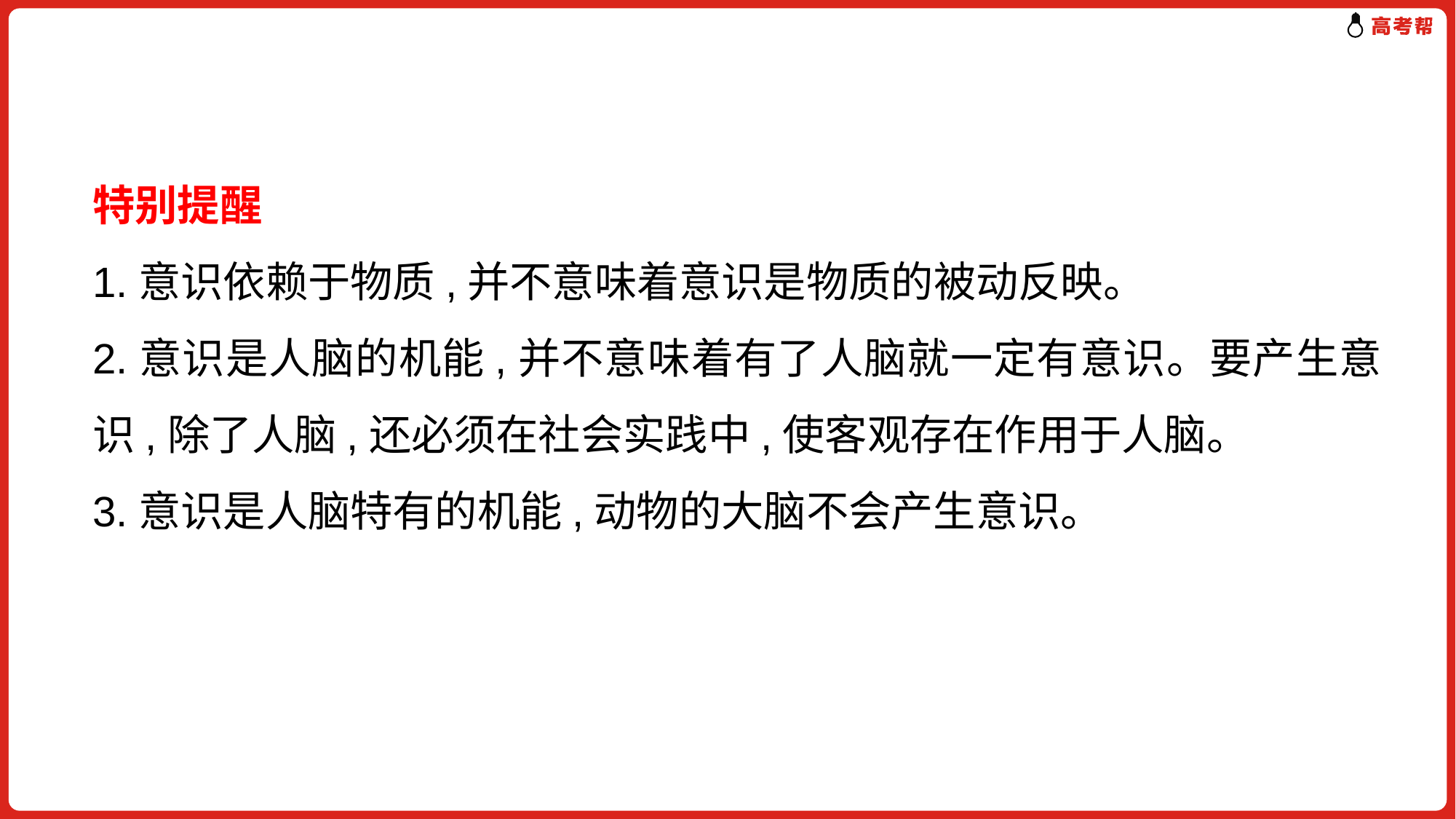

特别提醒
1.意识依赖于物质,并不意味着意识是物质的被动反映。
2.意识是人脑的机能,并不意味着有了人脑就一定有意识。要产生意识,除了人脑,还必须在社会实践中,使客观存在作用于人脑。
3.意识是人脑特有的机能,动物的大脑不会产生意识。